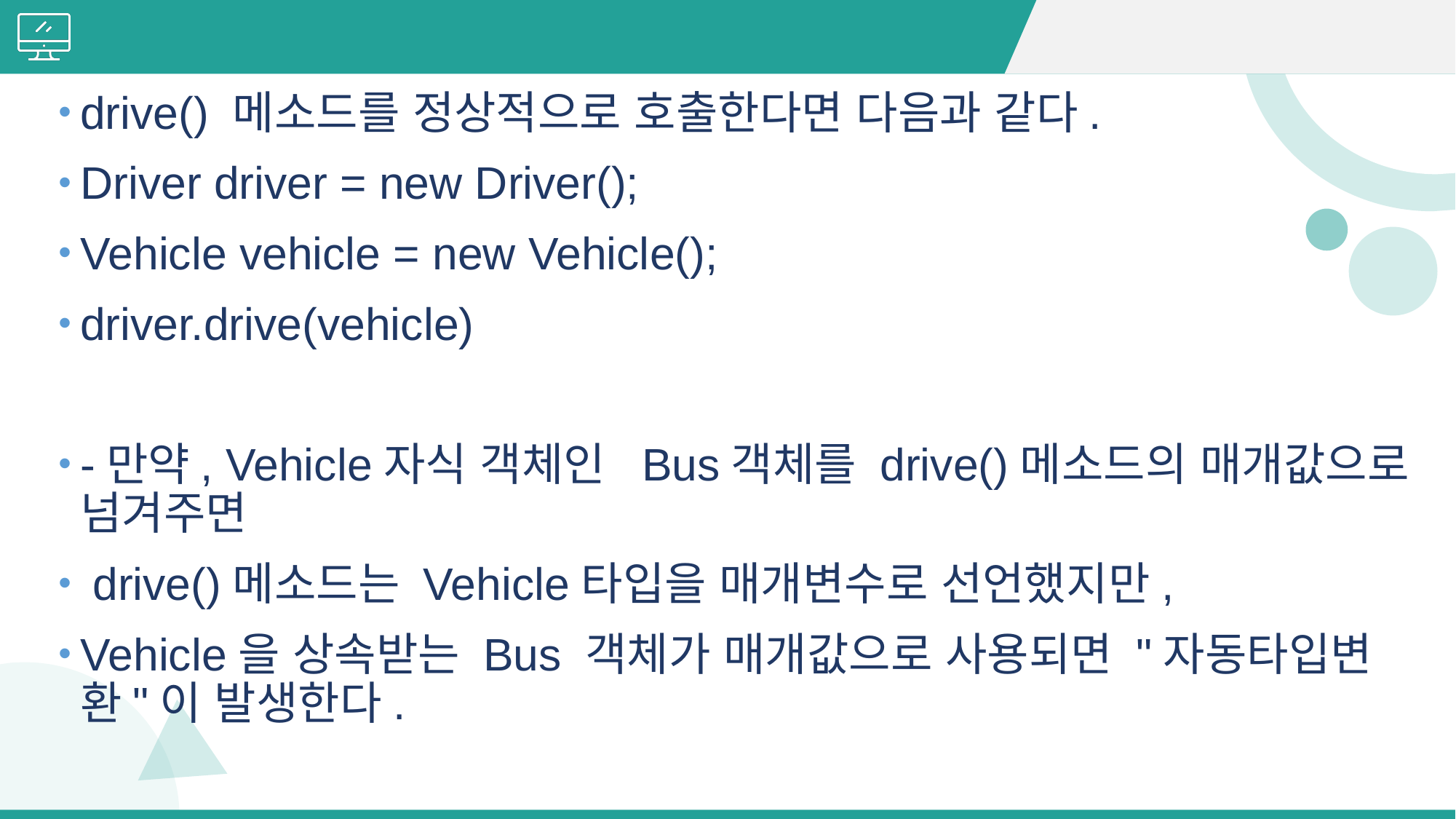

#
drive() 메소드를 정상적으로 호출한다면 다음과 같다.
Driver driver = new Driver();
Vehicle vehicle = new Vehicle();
driver.drive(vehicle)

-만약, Vehicle자식 객체인  Bus객체를 drive()메소드의 매개값으로 넘겨주면
 drive()메소드는 Vehicle타입을 매개변수로 선언했지만,
Vehicle을 상속받는 Bus 객체가 매개값으로 사용되면 "자동타입변환"이 발생한다.